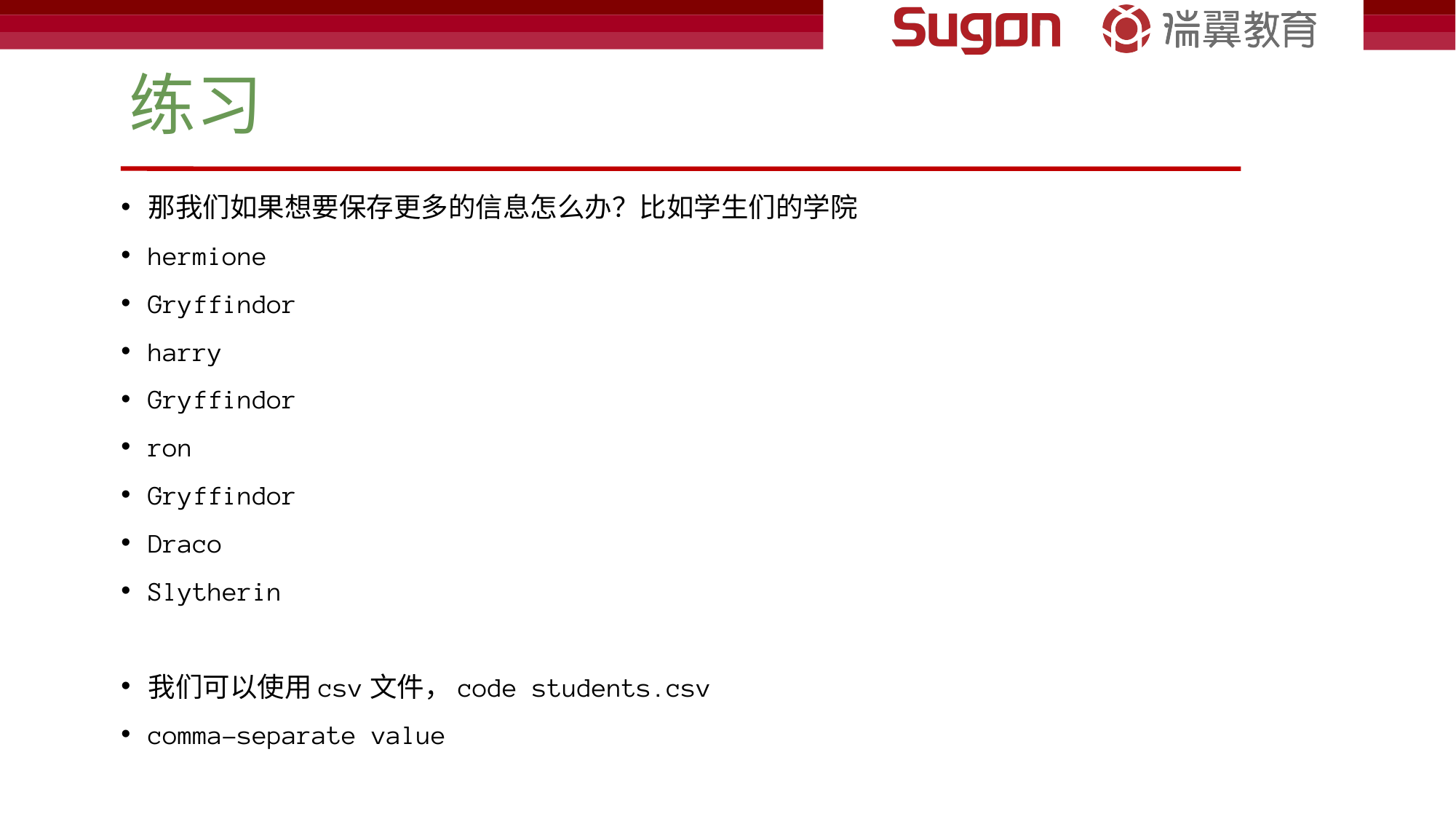

# 练习
那我们如果想要保存更多的信息怎么办？比如学生们的学院
hermione
Gryffindor
harry
Gryffindor
ron
Gryffindor
Draco
Slytherin

我们可以使用csv文件，code students.csv
comma-separate value